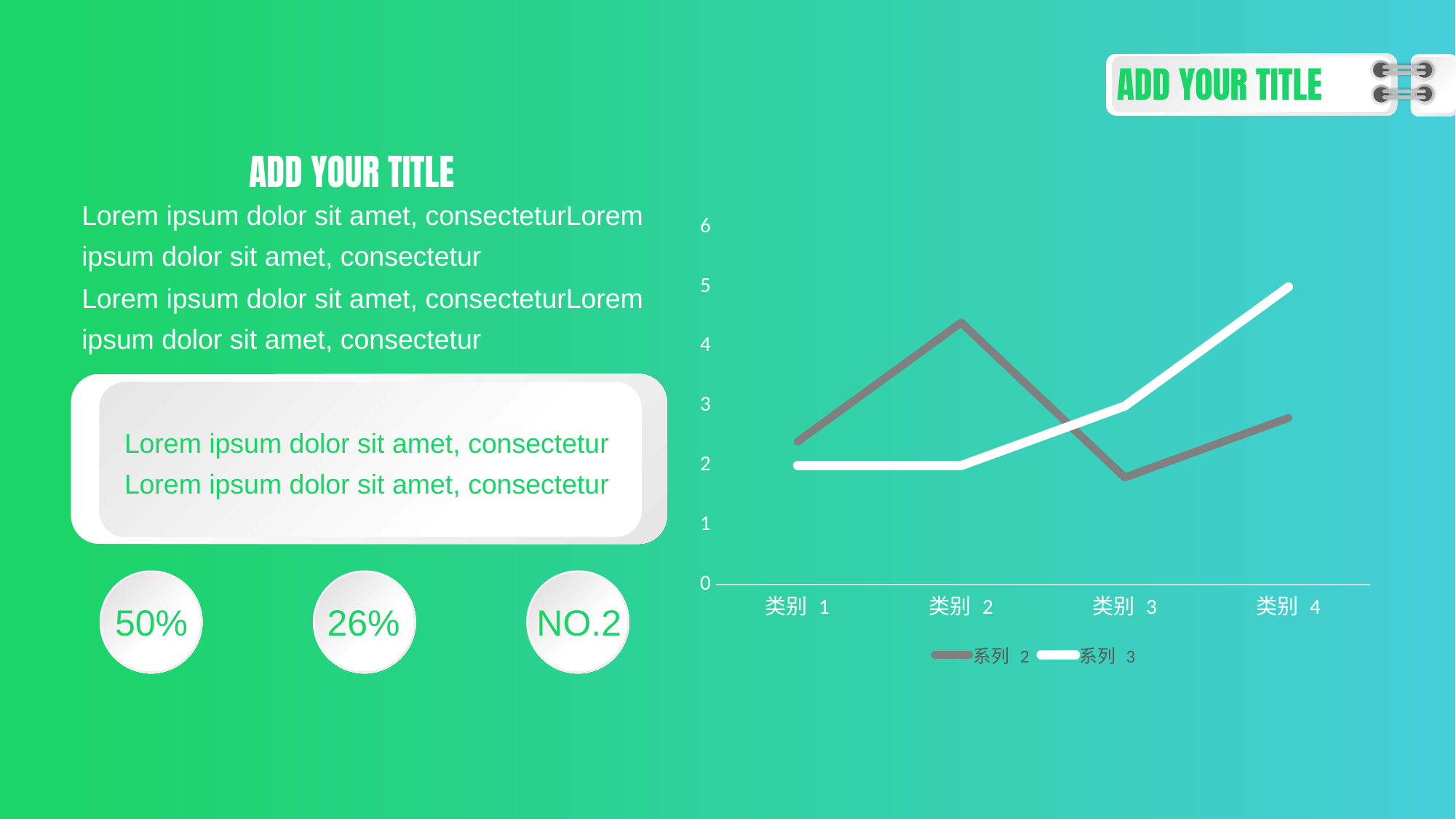

ADD YOUR TITLE

ADD YOUR TITLE
Lorem ipsum dolor sit amet, consecteturLorem ipsum dolor sit amet, consectetur

### Chart

| Category | 系列 2 | 系列 3 |
|---|---|---|
| 类别 1 | 2.4 | 2.0 |
| 类别 2 | 4.4 | 2.0 |
| 类别 3 | 1.8 | 3.0 |
| 类别 4 | 2.8 | 5.0 |
Lorem ipsum dolor sit amet, consecteturLorem ipsum dolor sit amet, consectetur

Lorem ipsum dolor sit amet, consecteturLorem ipsum dolor sit amet, consectetur

50%
26%
NO.2